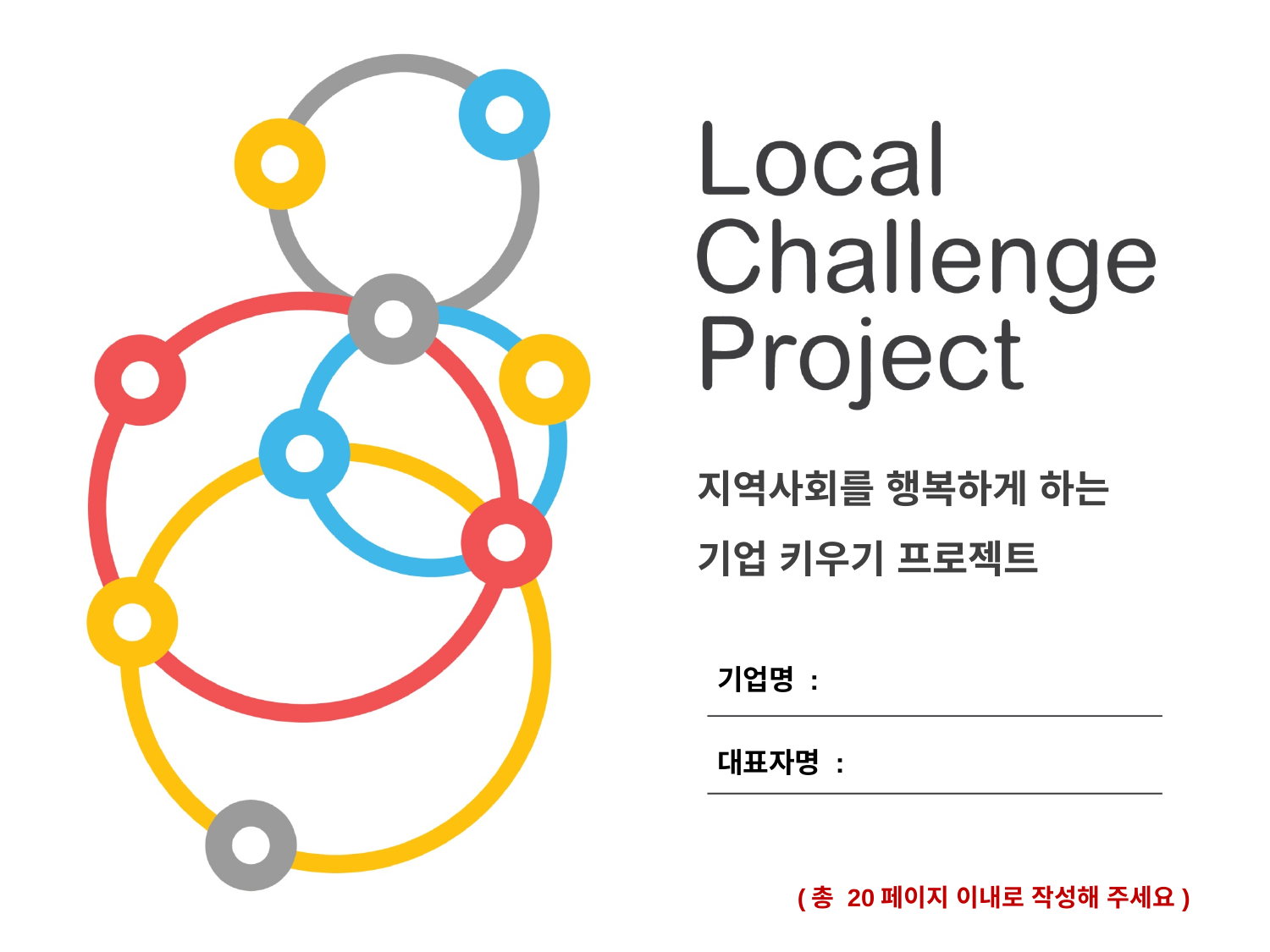

기업명 :
대표자명 :
(총 20페이지 이내로 작성해 주세요)